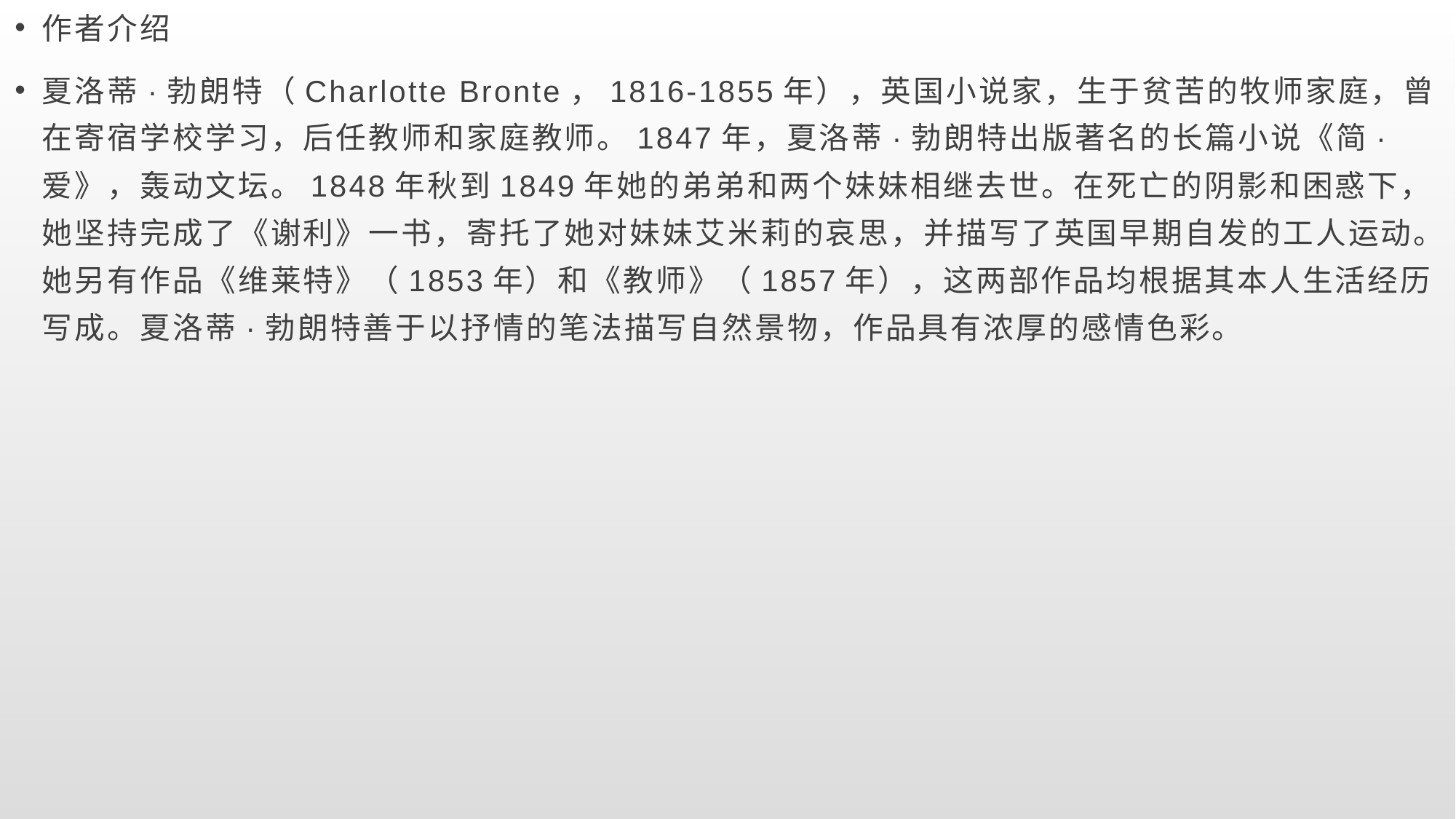

作者介绍
夏洛蒂·勃朗特（Charlotte Bronte，1816-1855年），英国小说家，生于贫苦的牧师家庭，曾在寄宿学校学习，后任教师和家庭教师。1847年，夏洛蒂·勃朗特出版著名的长篇小说《简·爱》，轰动文坛。1848年秋到1849年她的弟弟和两个妹妹相继去世。在死亡的阴影和困惑下，她坚持完成了《谢利》一书，寄托了她对妹妹艾米莉的哀思，并描写了英国早期自发的工人运动。她另有作品《维莱特》（1853年）和《教师》（1857年），这两部作品均根据其本人生活经历写成。夏洛蒂·勃朗特善于以抒情的笔法描写自然景物，作品具有浓厚的感情色彩。